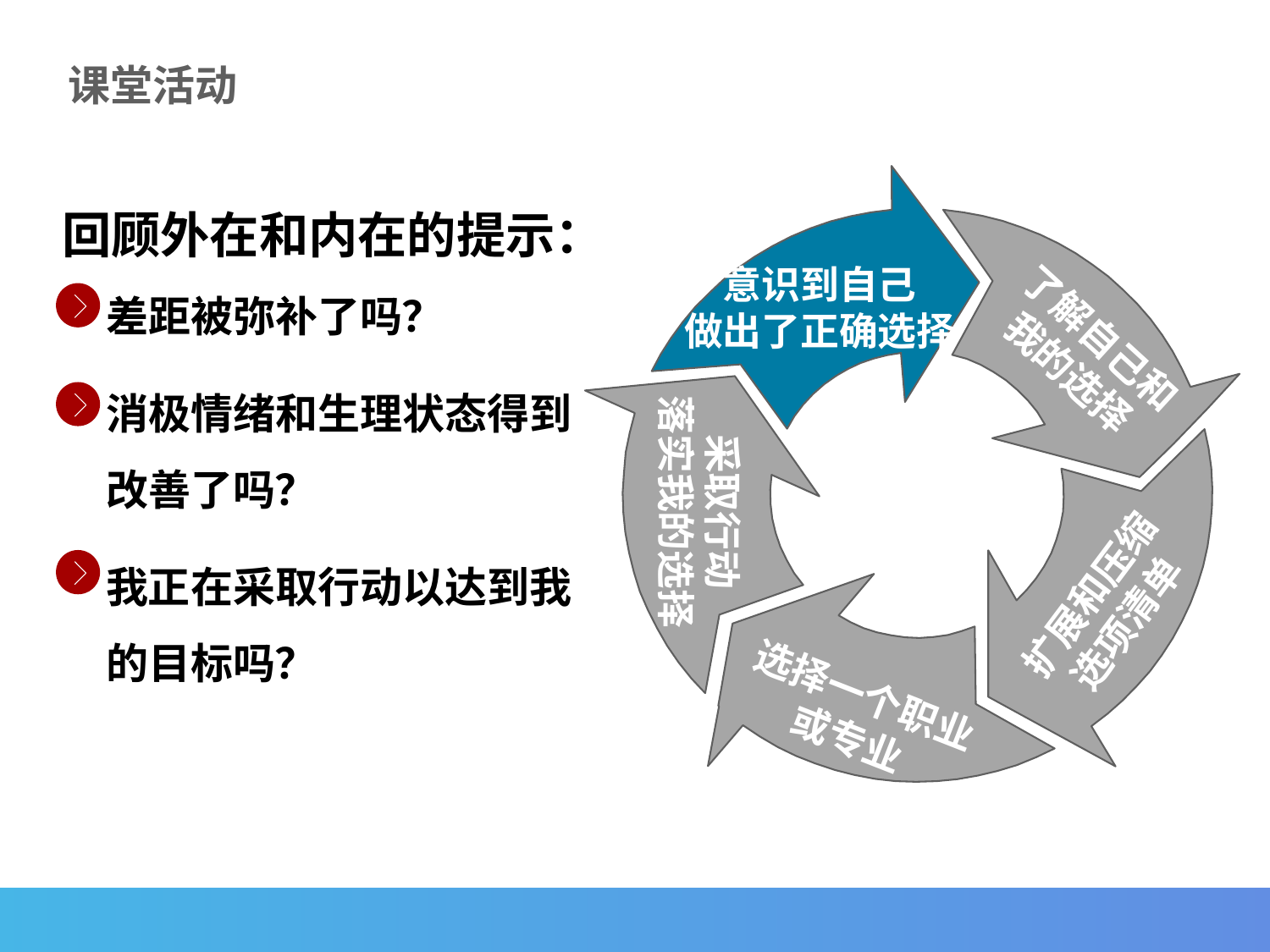

课堂活动

意识到自己
做出了正确选择
了解自己和
我的选择
采取行动
落实我的选择
扩展和压缩
选项清单
选择一个职业
或专业
回顾外在和内在的提示：
差距被弥补了吗？
消极情绪和生理状态得到改善了吗？
我正在采取行动以达到我的目标吗？